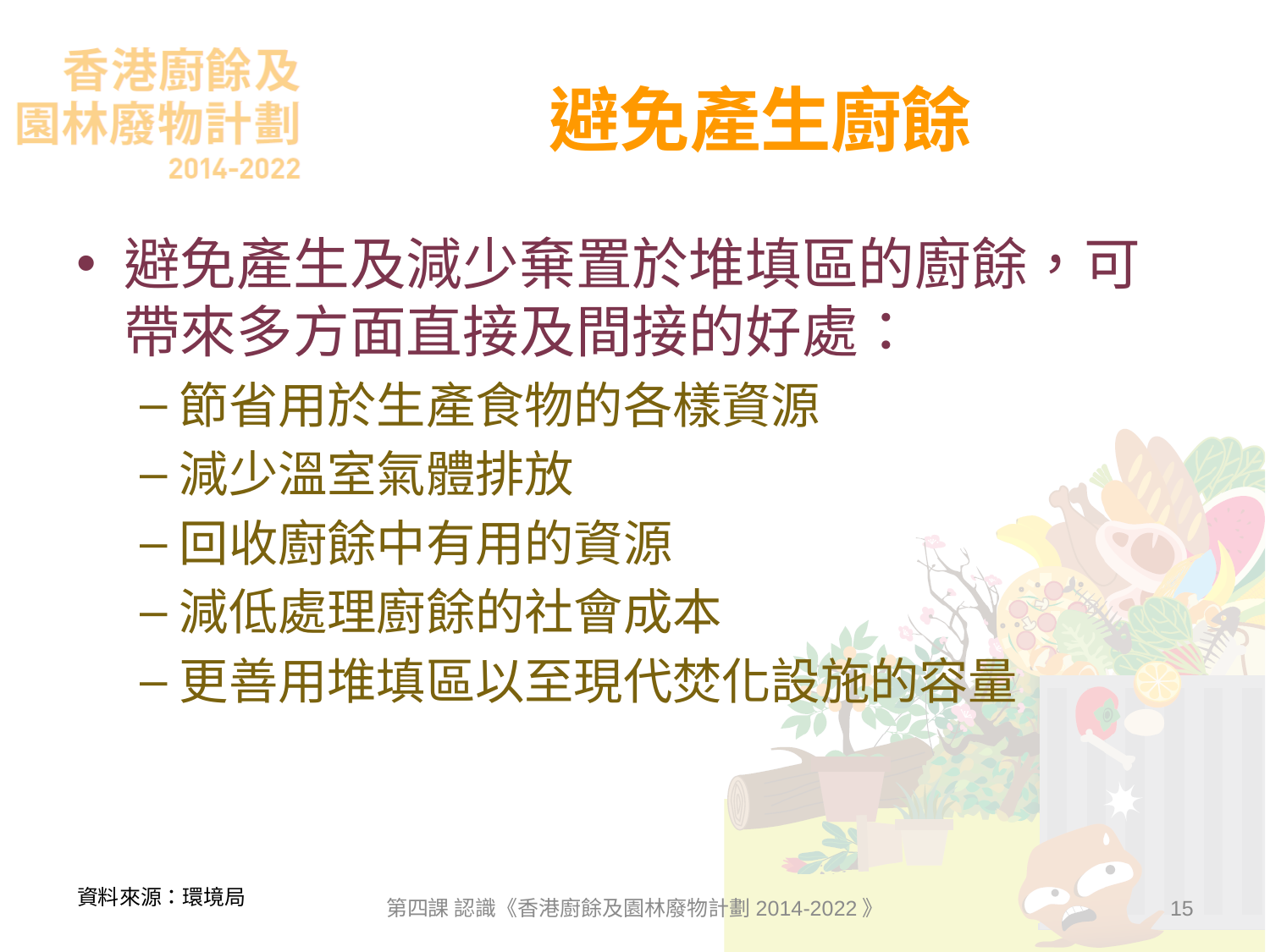

# 避免產生廚餘
避免產生及減少棄置於堆填區的廚餘，可帶來多方面直接及間接的好處：
節省用於生產食物的各樣資源
減少溫室氣體排放
回收廚餘中有用的資源
減低處理廚餘的社會成本
更善用堆填區以至現代焚化設施的容量

資料來源：環境局

第四課 認識《香港廚餘及園林廢物計劃2014-2022》
15